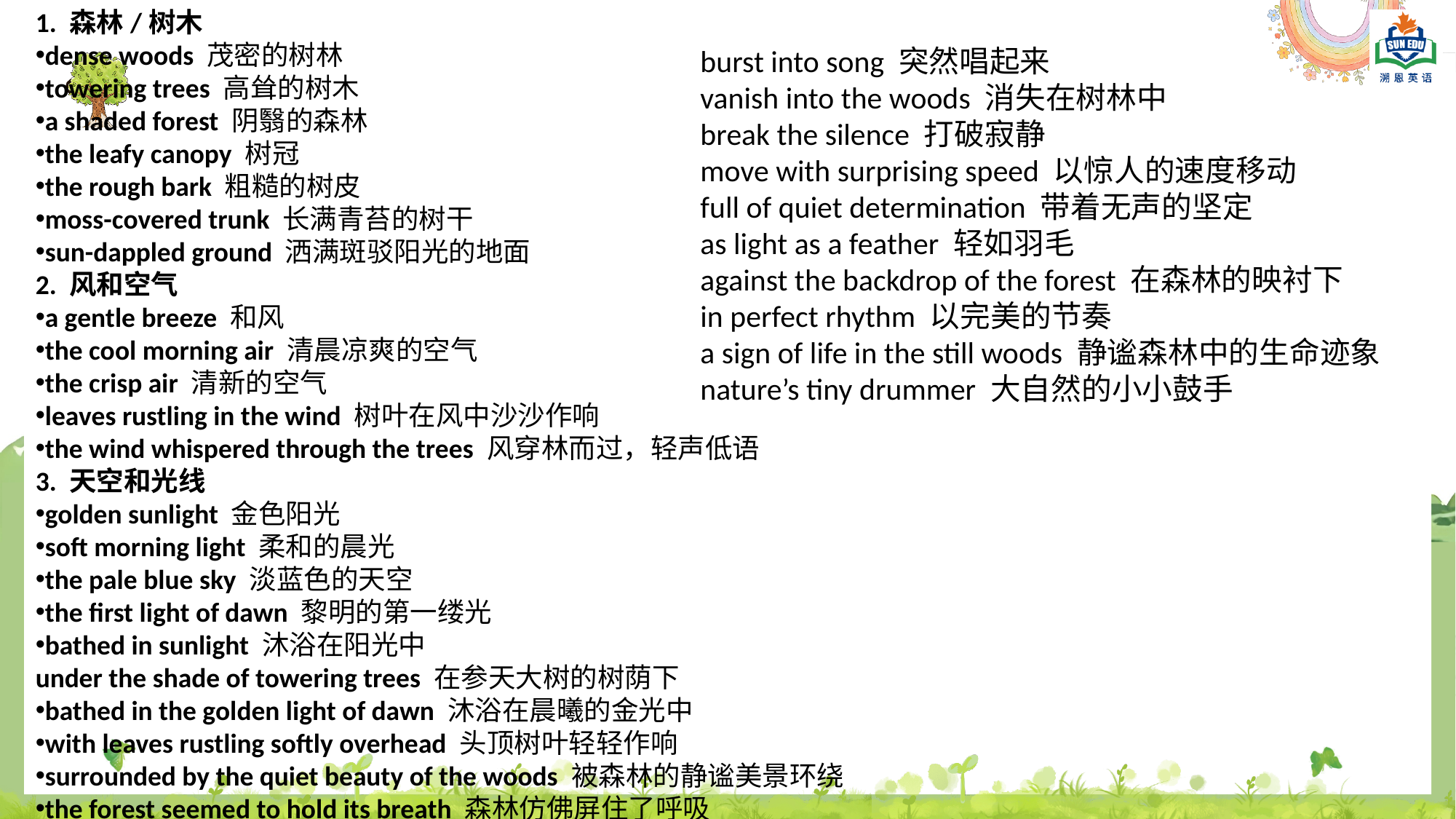

1. 森林/树木
dense woods 茂密的树林
towering trees 高耸的树木
a shaded forest 阴翳的森林
the leafy canopy 树冠
the rough bark 粗糙的树皮
moss-covered trunk 长满青苔的树干
sun-dappled ground 洒满斑驳阳光的地面
2. 风和空气
a gentle breeze 和风
the cool morning air 清晨凉爽的空气
the crisp air 清新的空气
leaves rustling in the wind 树叶在风中沙沙作响
the wind whispered through the trees 风穿林而过，轻声低语
3. 天空和光线
golden sunlight 金色阳光
soft morning light 柔和的晨光
the pale blue sky 淡蓝色的天空
the first light of dawn 黎明的第一缕光
bathed in sunlight 沐浴在阳光中
under the shade of towering trees 在参天大树的树荫下
bathed in the golden light of dawn 沐浴在晨曦的金光中
with leaves rustling softly overhead 头顶树叶轻轻作响
surrounded by the quiet beauty of the woods 被森林的静谧美景环绕
the forest seemed to hold its breath 森林仿佛屏住了呼吸

burst into song 突然唱起来
vanish into the woods 消失在树林中
break the silence 打破寂静
move with surprising speed 以惊人的速度移动
full of quiet determination 带着无声的坚定
as light as a feather 轻如羽毛
against the backdrop of the forest 在森林的映衬下
in perfect rhythm 以完美的节奏
a sign of life in the still woods 静谧森林中的生命迹象
nature’s tiny drummer 大自然的小小鼓手